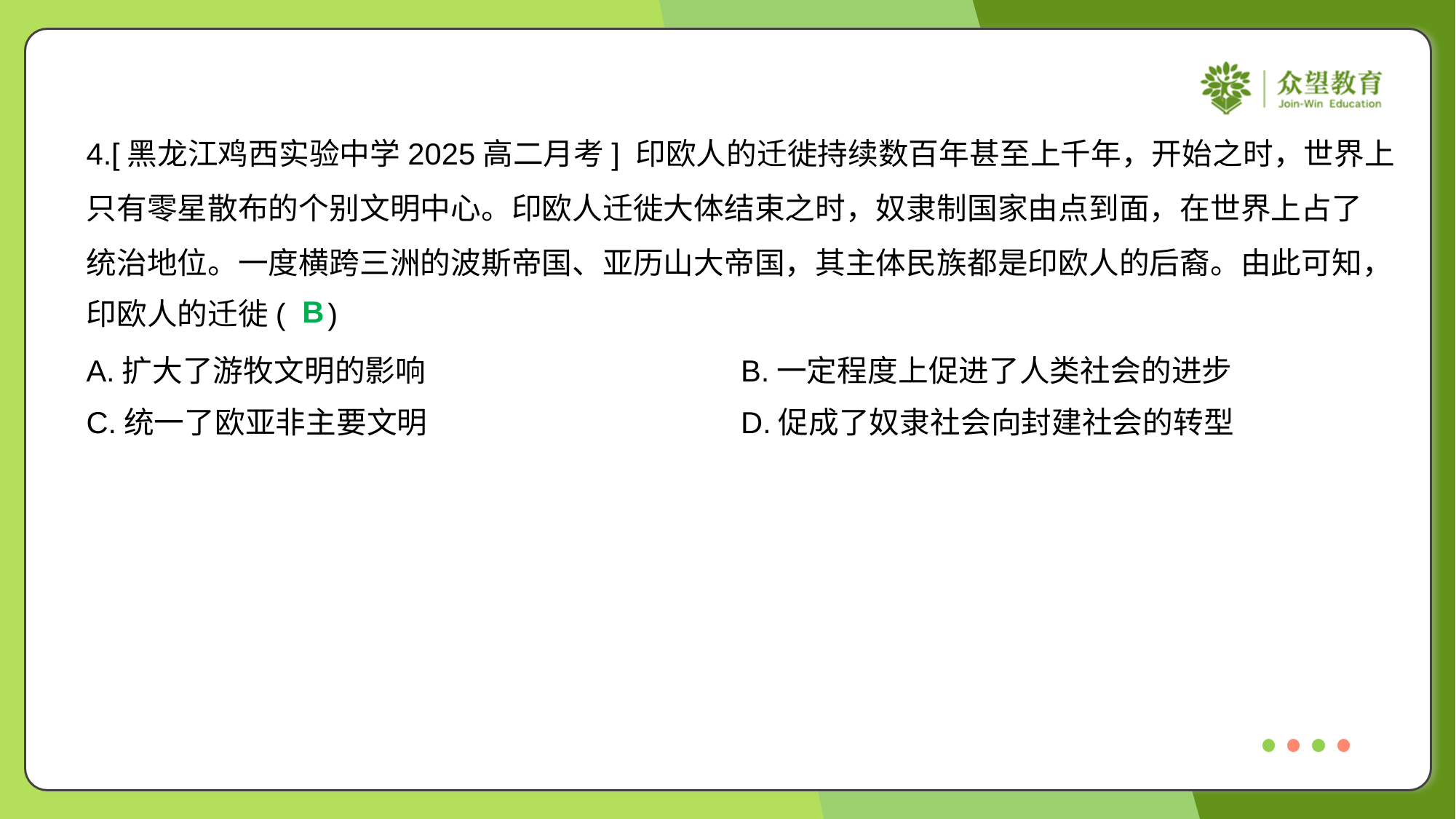

4.[黑龙江鸡西实验中学2025高二月考] 印欧人的迁徙持续数百年甚至上千年，开始之时，世界上
只有零星散布的个别文明中心。印欧人迁徙大体结束之时，奴隶制国家由点到面，在世界上占了
统治地位。一度横跨三洲的波斯帝国、亚历山大帝国，其主体民族都是印欧人的后裔。由此可知，
印欧人的迁徙(     )
B
A.扩大了游牧文明的影响	B.一定程度上促进了人类社会的进步
C.统一了欧亚非主要文明	D.促成了奴隶社会向封建社会的转型